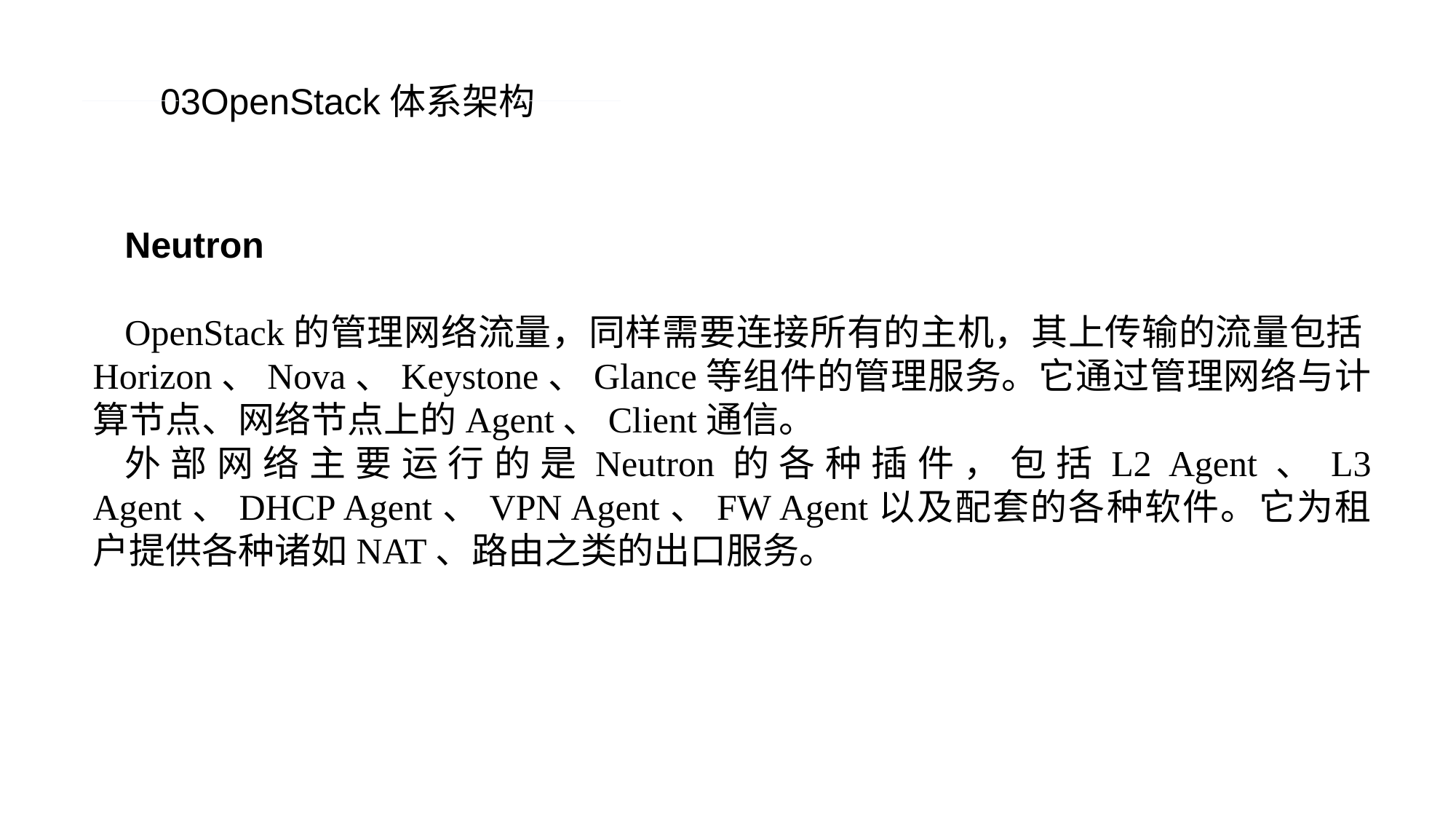

03OpenStack体系架构
Neutron

OpenStack的管理网络流量，同样需要连接所有的主机，其上传输的流量包括Horizon、Nova、Keystone、Glance等组件的管理服务。它通过管理网络与计算节点、网络节点上的Agent、Client通信。
外部网络主要运行的是Neutron的各种插件，包括L2 Agent、L3 Agent、DHCP Agent、VPN Agent、FW Agent以及配套的各种软件。它为租户提供各种诸如NAT、路由之类的出口服务。
PPT模板 http://www.1ppt.com/moban/